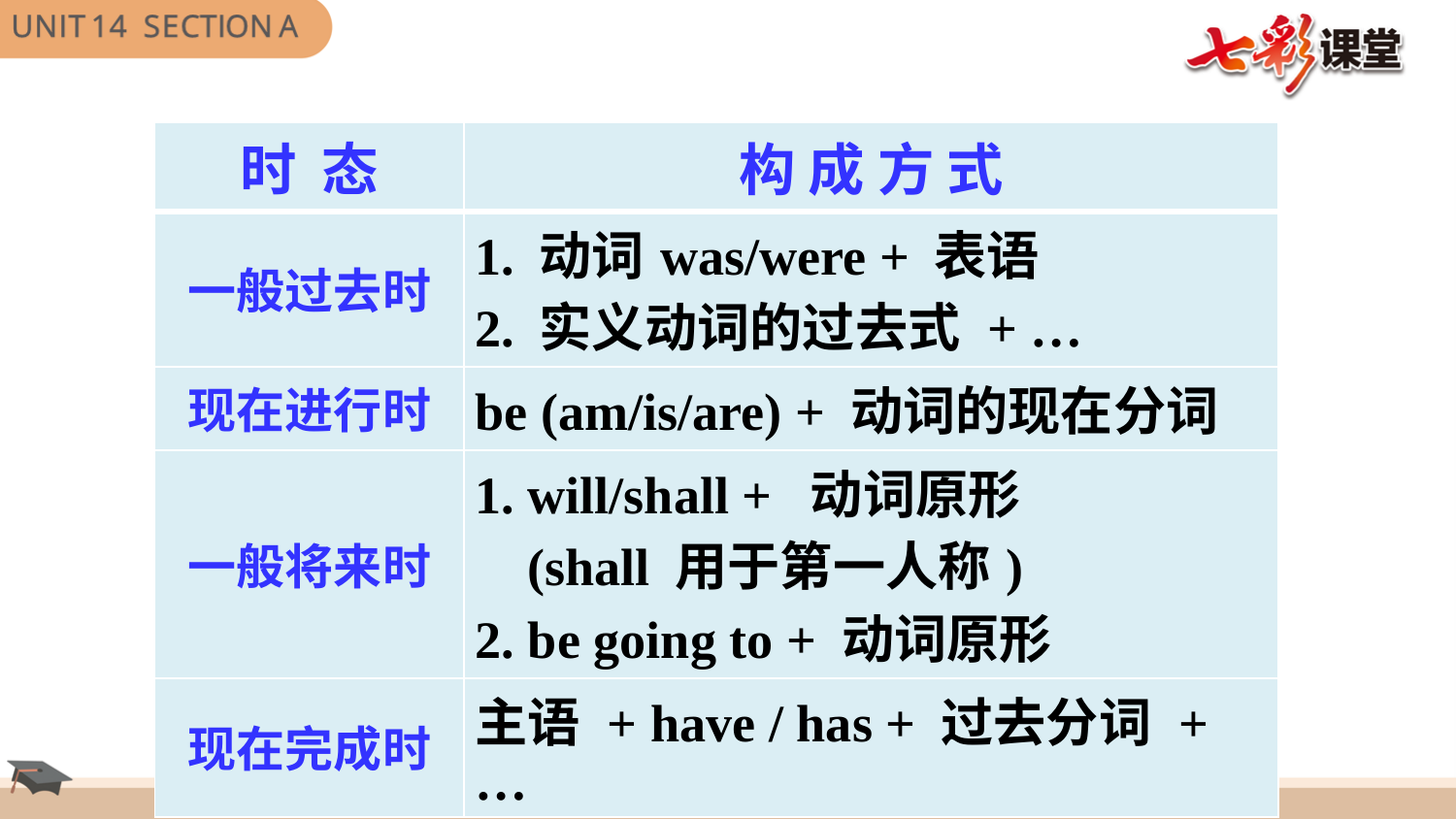

| 时 态 | 构 成 方 式 |
| --- | --- |
| 一般过去时 | 1. 动词was/were + 表语 2. 实义动词的过去式 + … |
| 现在进行时 | be (am/is/are) + 动词的现在分词 |
| 一般将来时 | 1. will/shall + 动词原形 (shall 用于第一人称) 2. be going to + 动词原形 |
| 现在完成时 | 主语 + have / has + 过去分词 + … |